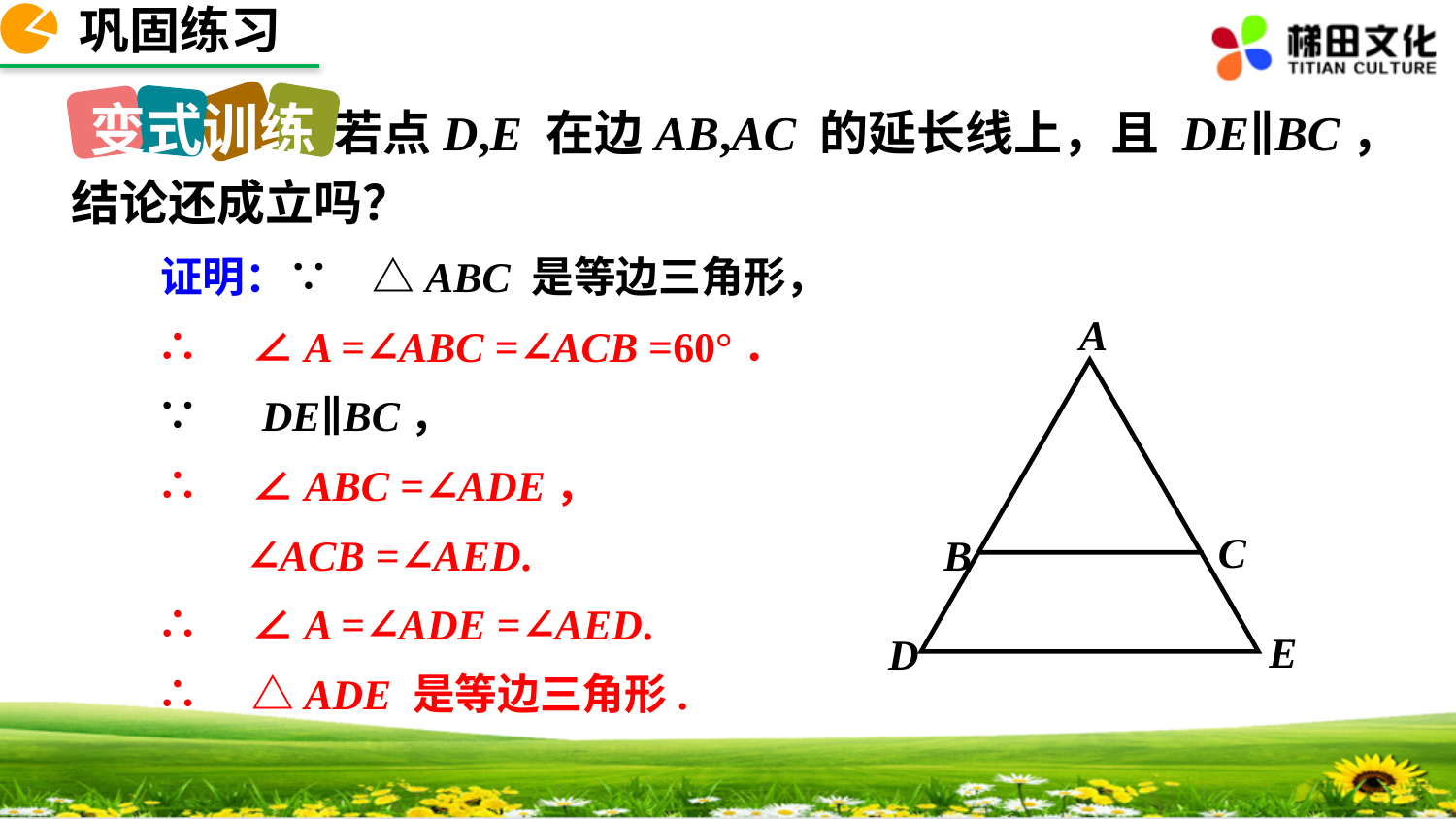

巩固练习

变式训练

                       若点D,E 在边AB,AC 的延长线上，且 DE∥BC，结论还成立吗？
　证明：∵　△ABC 是等边三角形，
    ∴　∠A =∠ABC =∠ACB =60°．
    ∵　DE∥BC，
    ∴　∠ABC =∠ADE，
            ∠ACB =∠AED.
    ∴　∠A =∠ADE =∠AED.
    ∴　△ADE 是等边三角形.
A

C
B

E
D